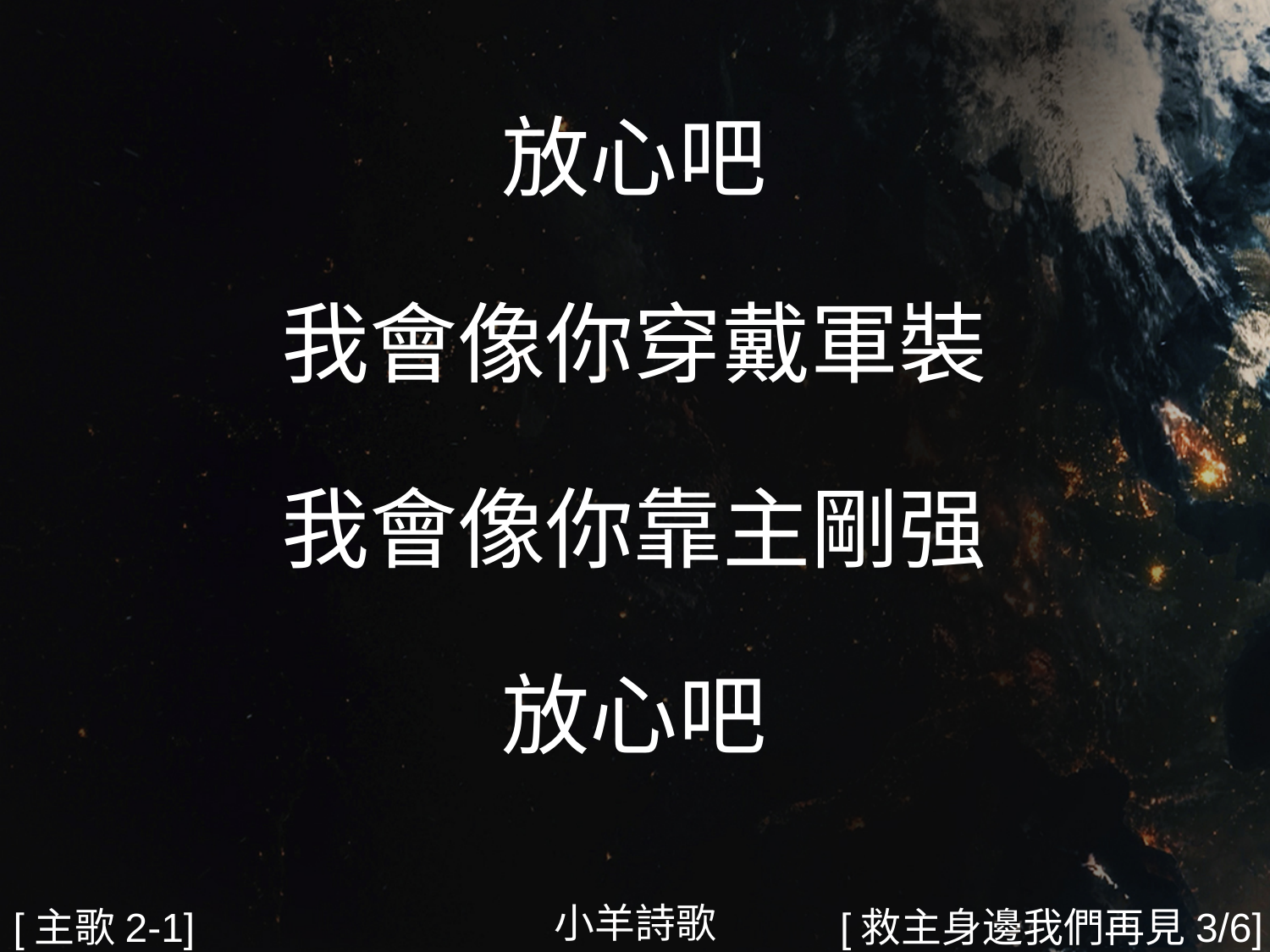

放心吧

我會像你穿戴軍裝

我會像你靠主剛强

放心吧
#

小羊詩歌
[主歌2-1]
[救主身邊我們再見3/6]